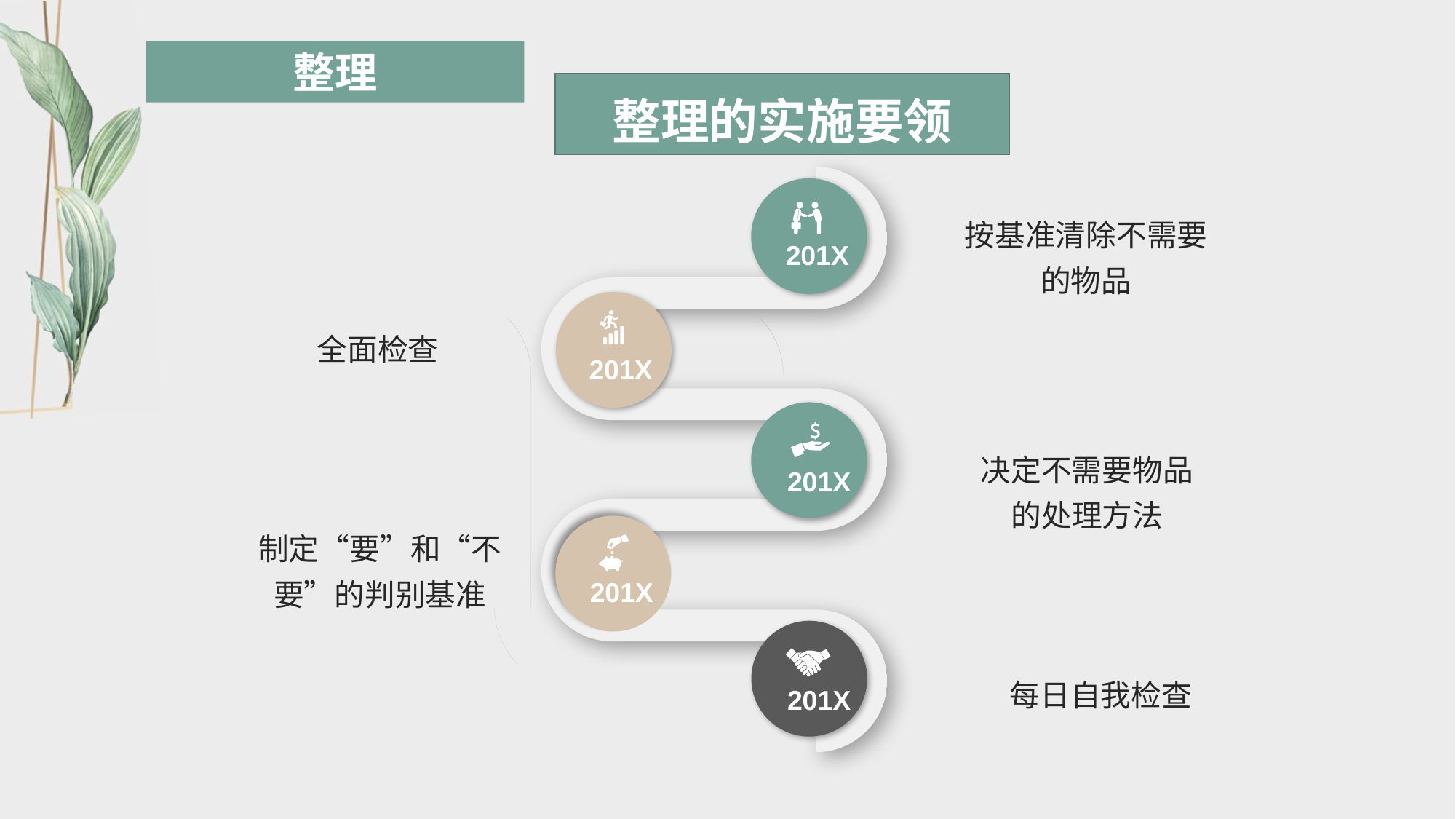

整理的实施要领

按基准清除不需要的物品
201X

全面检查

201X

决定不需要物品的处理方法
201X
制定“要”和“不要”的判别基准

201X

每日自我检查
201X